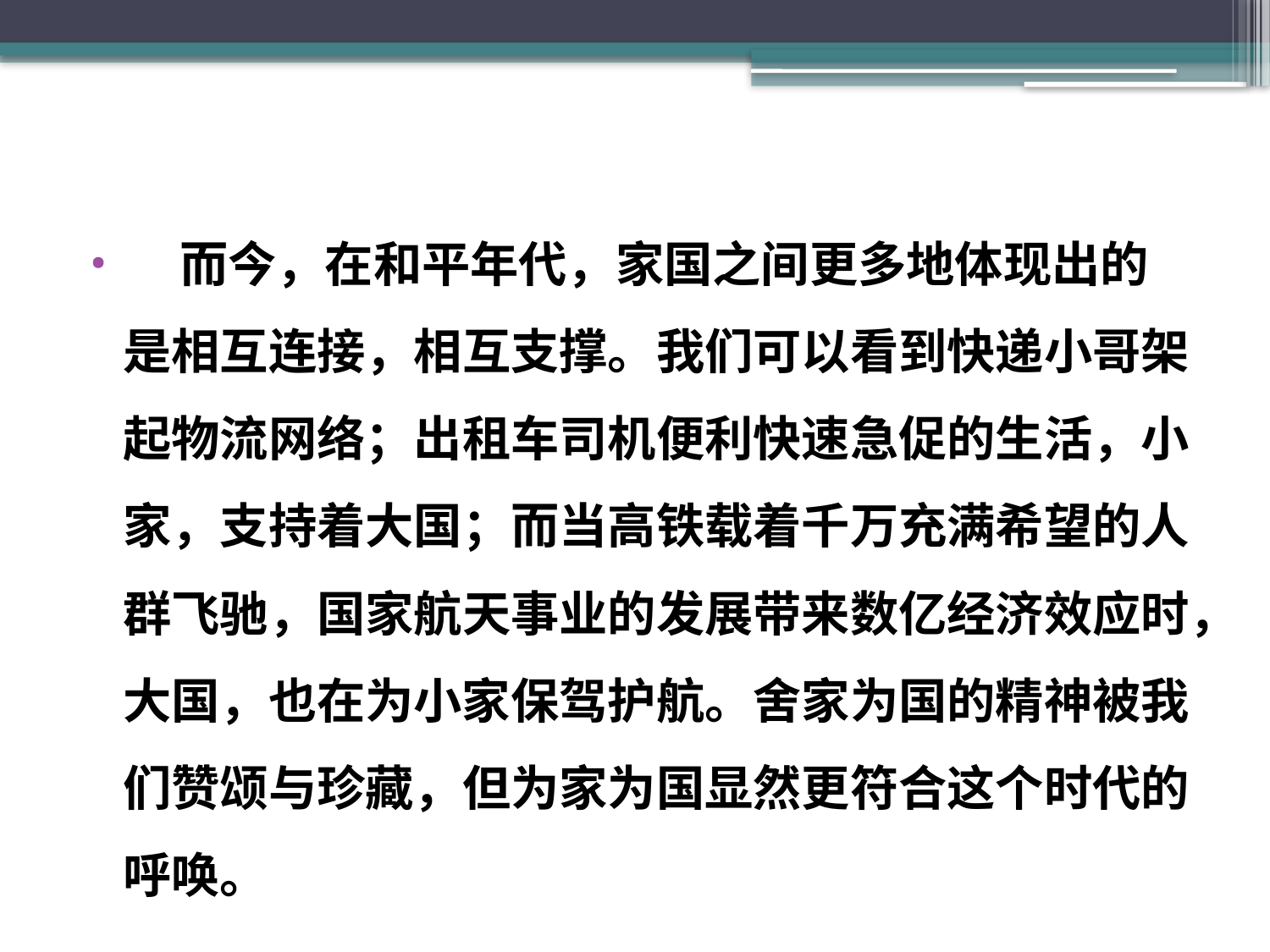

#
     而今，在和平年代，家国之间更多地体现出的是相互连接，相互支撑。我们可以看到快递小哥架起物流网络；出租车司机便利快速急促的生活，小家，支持着大国；而当高铁载着千万充满希望的人群飞驰，国家航天事业的发展带来数亿经济效应时，大国，也在为小家保驾护航。舍家为国的精神被我们赞颂与珍藏，但为家为国显然更符合这个时代的呼唤。